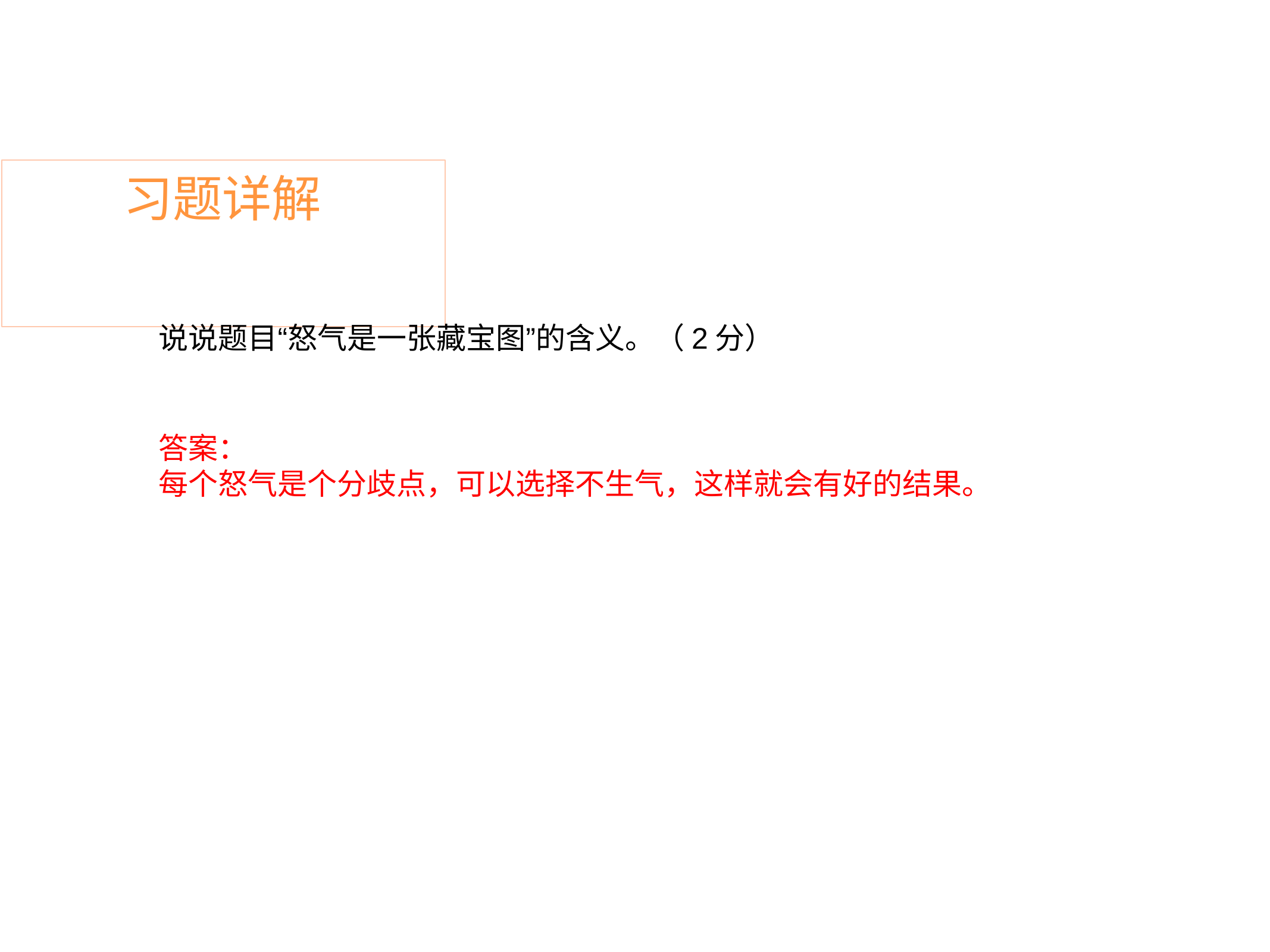

# 习题详解
说说题目“怒气是一张藏宝图”的含义。（2分）

答案：
每个怒气是个分歧点，可以选择不生气，这样就会有好的结果。